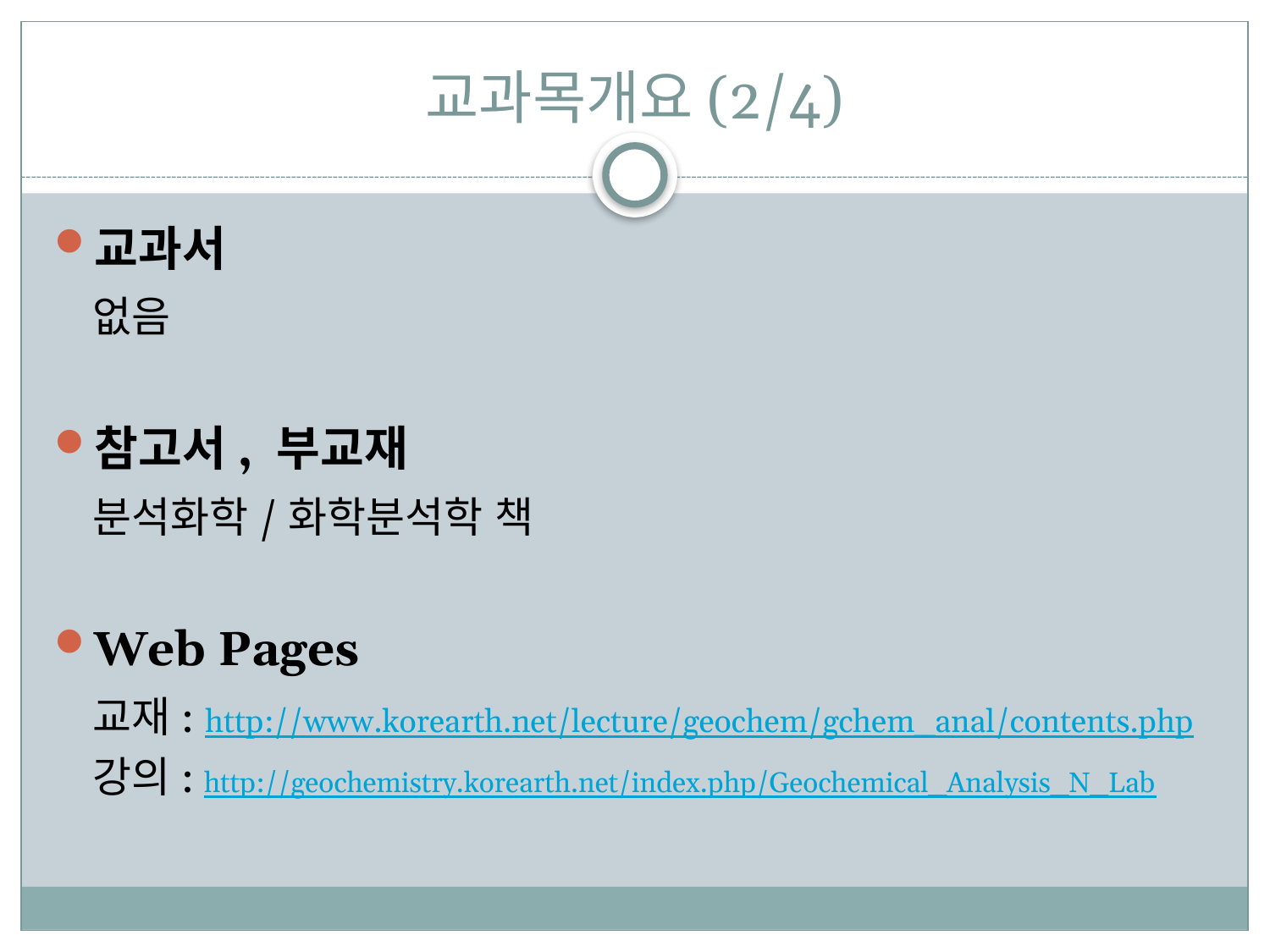

# 교과목개요(2/4)
교과서
	없음

참고서, 부교재
	분석화학/화학분석학 책

Web Pages
	교재: http://www.korearth.net/lecture/geochem/gchem_anal/contents.php
	강의: http://geochemistry.korearth.net/index.php/Geochemical_Analysis_N_Lab